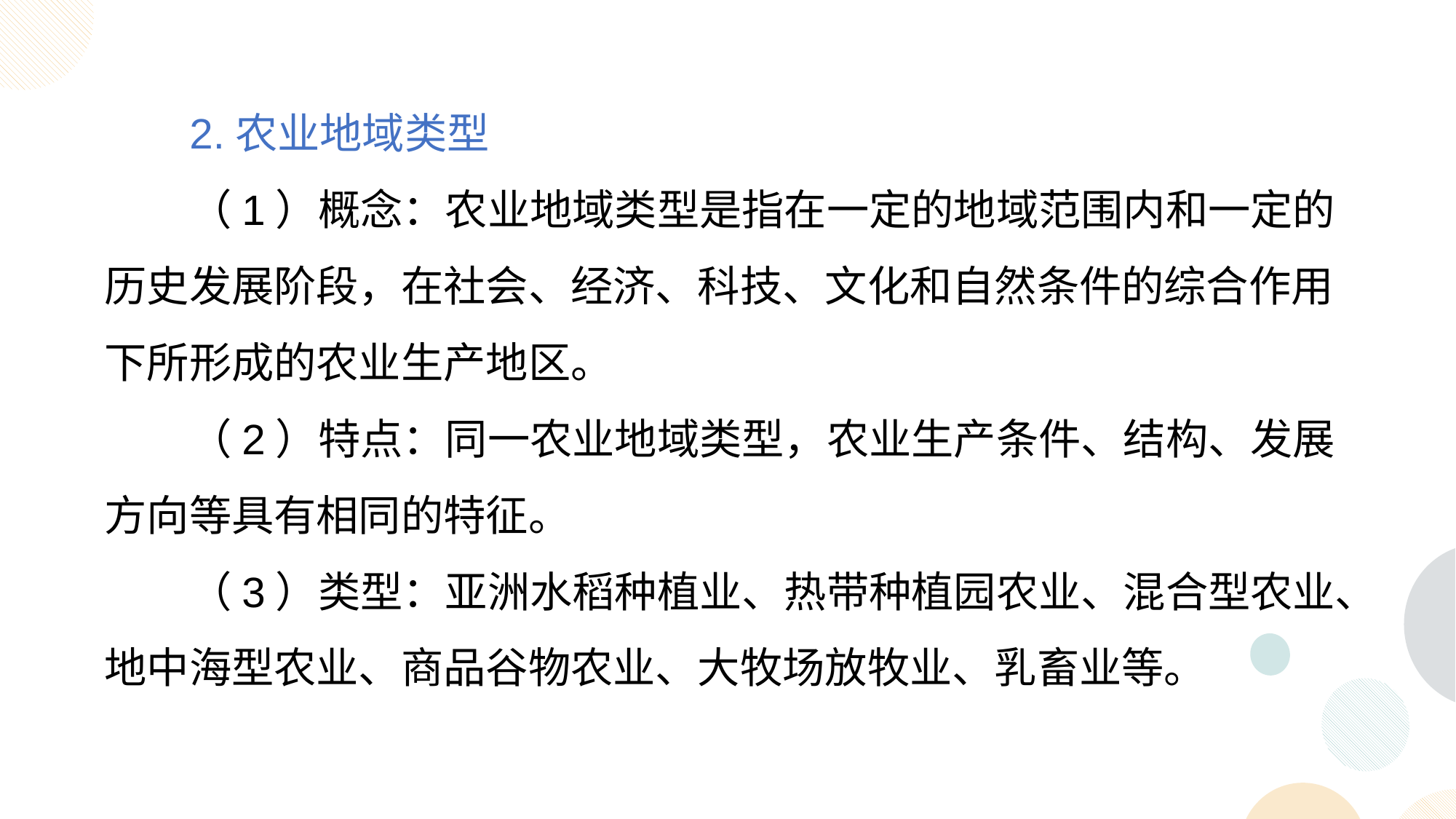

2.农业地域类型
（1）概念：农业地域类型是指在一定的地域范围内和一定的历史发展阶段，在社会、经济、科技、文化和自然条件的综合作用下所形成的农业生产地区。
（2）特点：同一农业地域类型，农业生产条件、结构、发展方向等具有相同的特征。
（3）类型：亚洲水稻种植业、热带种植园农业、混合型农业、地中海型农业、商品谷物农业、大牧场放牧业、乳畜业等。